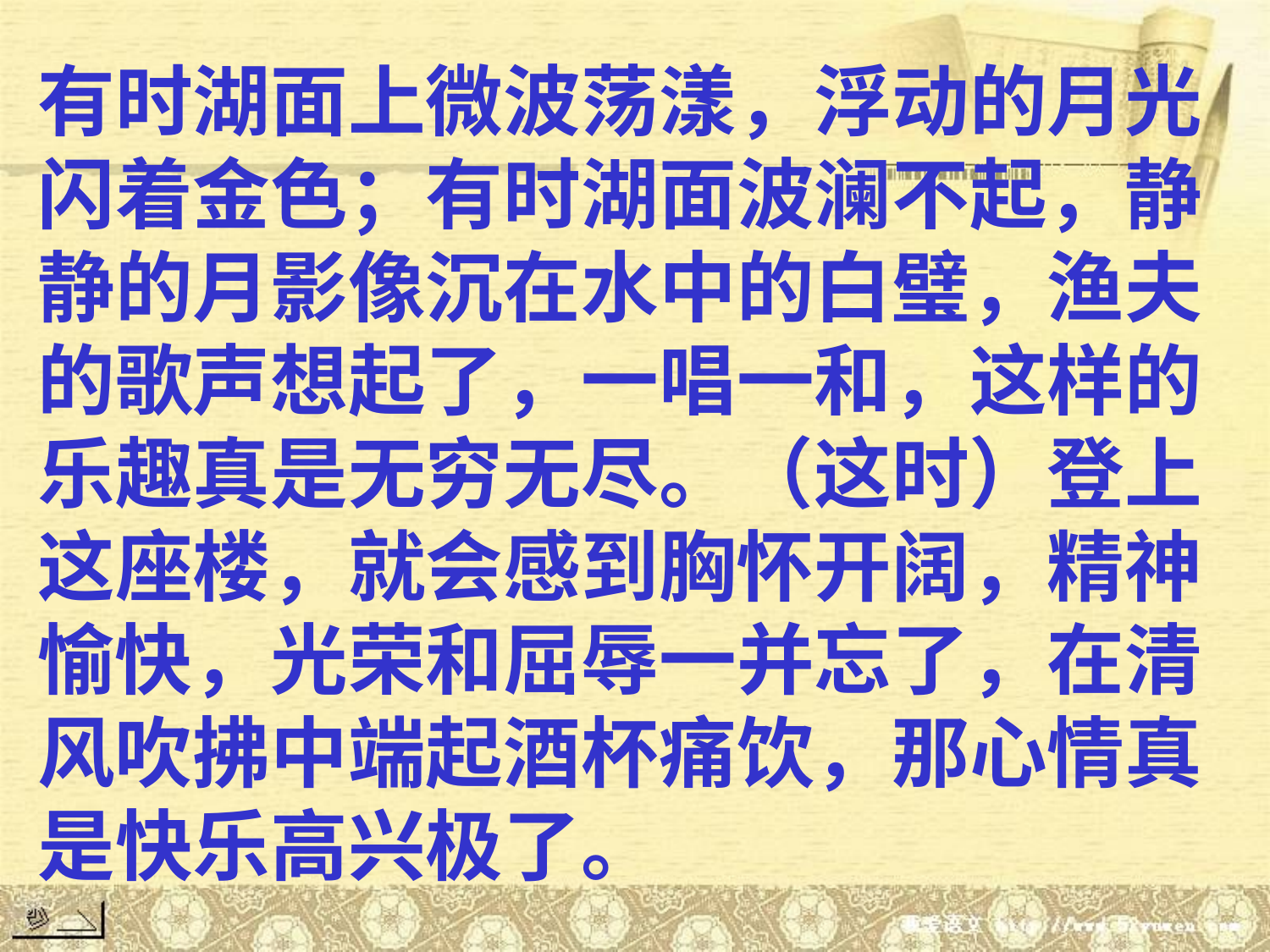

有时湖面上微波荡漾，浮动的月光闪着金色；有时湖面波澜不起，静静的月影像沉在水中的白璧，渔夫的歌声想起了，一唱一和，这样的乐趣真是无穷无尽。（这时）登上这座楼，就会感到胸怀开阔，精神愉快，光荣和屈辱一并忘了，在清风吹拂中端起酒杯痛饮，那心情真是快乐高兴极了。